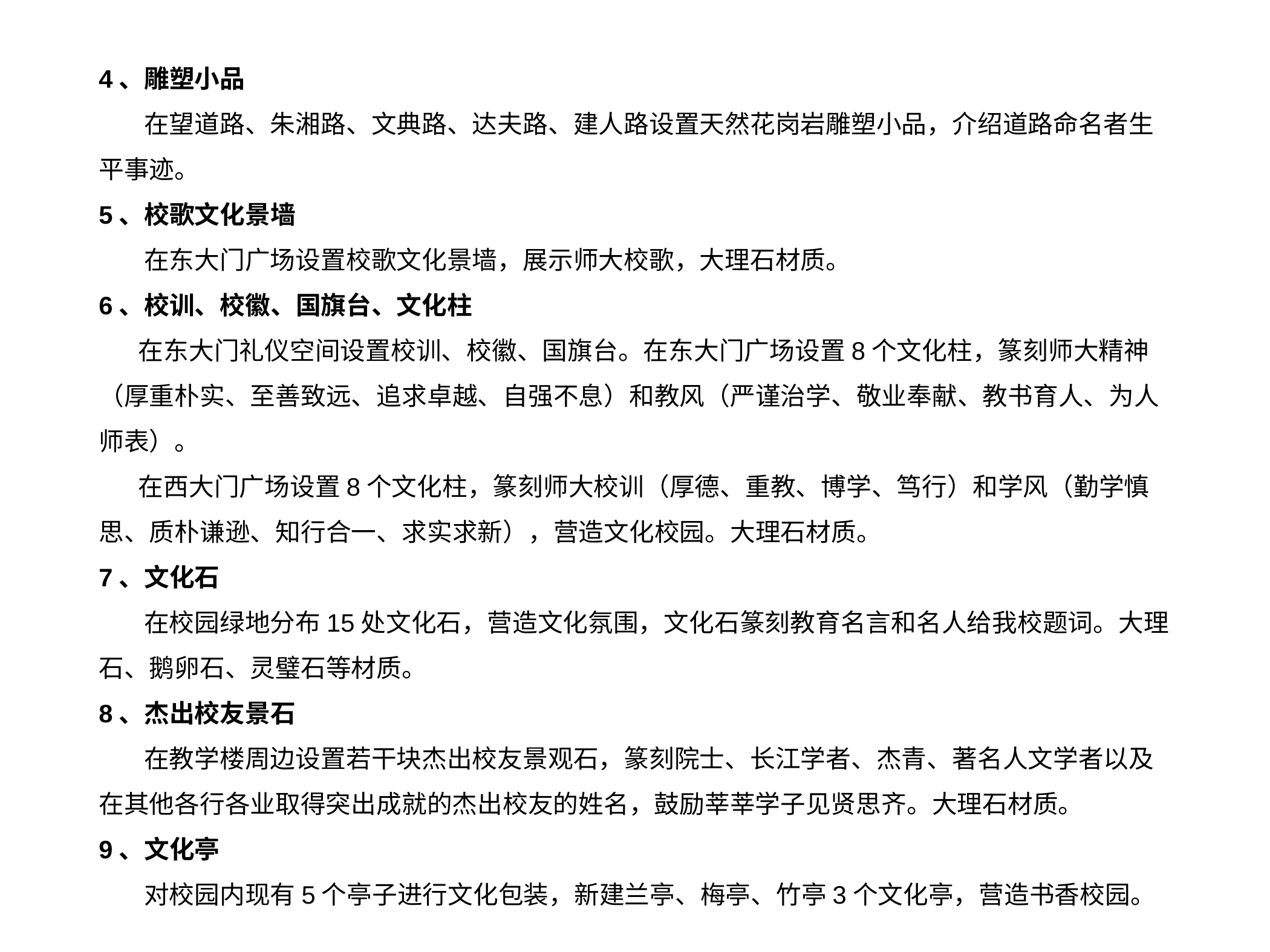

4、雕塑小品
       在望道路、朱湘路、文典路、达夫路、建人路设置天然花岗岩雕塑小品，介绍道路命名者生平事迹。
5、校歌文化景墙
       在东大门广场设置校歌文化景墙，展示师大校歌，大理石材质。
6、校训、校徽、国旗台、文化柱
      在东大门礼仪空间设置校训、校徽、国旗台。在东大门广场设置8个文化柱，篆刻师大精神（厚重朴实、至善致远、追求卓越、自强不息）和教风（严谨治学、敬业奉献、教书育人、为人师表）。
      在西大门广场设置8个文化柱，篆刻师大校训（厚德、重教、博学、笃行）和学风（勤学慎思、质朴谦逊、知行合一、求实求新），营造文化校园。大理石材质。
7、文化石
       在校园绿地分布15处文化石，营造文化氛围，文化石篆刻教育名言和名人给我校题词。大理石、鹅卵石、灵璧石等材质。
8、杰出校友景石
       在教学楼周边设置若干块杰出校友景观石，篆刻院士、长江学者、杰青、著名人文学者以及在其他各行各业取得突出成就的杰出校友的姓名，鼓励莘莘学子见贤思齐。大理石材质。
9、文化亭
       对校园内现有5个亭子进行文化包装，新建兰亭、梅亭、竹亭3个文化亭，营造书香校园。